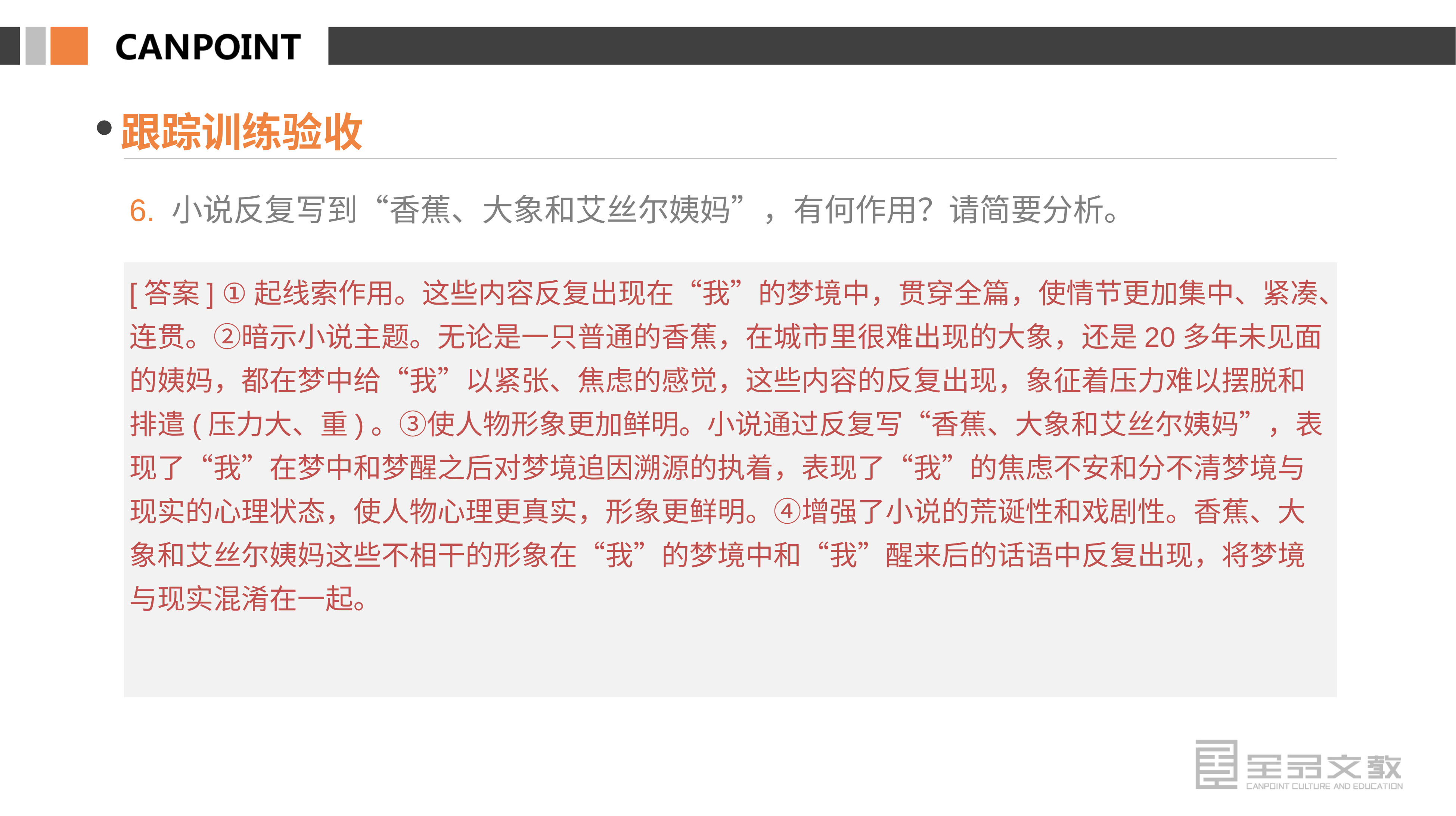

跟踪训练验收

6. 小说反复写到“香蕉、大象和艾丝尔姨妈”，有何作用？请简要分析。

[答案] ①起线索作用。这些内容反复出现在“我”的梦境中，贯穿全篇，使情节更加集中、紧凑、连贯。②暗示小说主题。无论是一只普通的香蕉，在城市里很难出现的大象，还是20多年未见面的姨妈，都在梦中给“我”以紧张、焦虑的感觉，这些内容的反复出现，象征着压力难以摆脱和排遣(压力大、重)。③使人物形象更加鲜明。小说通过反复写“香蕉、大象和艾丝尔姨妈”，表现了“我”在梦中和梦醒之后对梦境追因溯源的执着，表现了“我”的焦虑不安和分不清梦境与现实的心理状态，使人物心理更真实，形象更鲜明。④增强了小说的荒诞性和戏剧性。香蕉、大象和艾丝尔姨妈这些不相干的形象在“我”的梦境中和“我”醒来后的话语中反复出现，将梦境与现实混淆在一起。